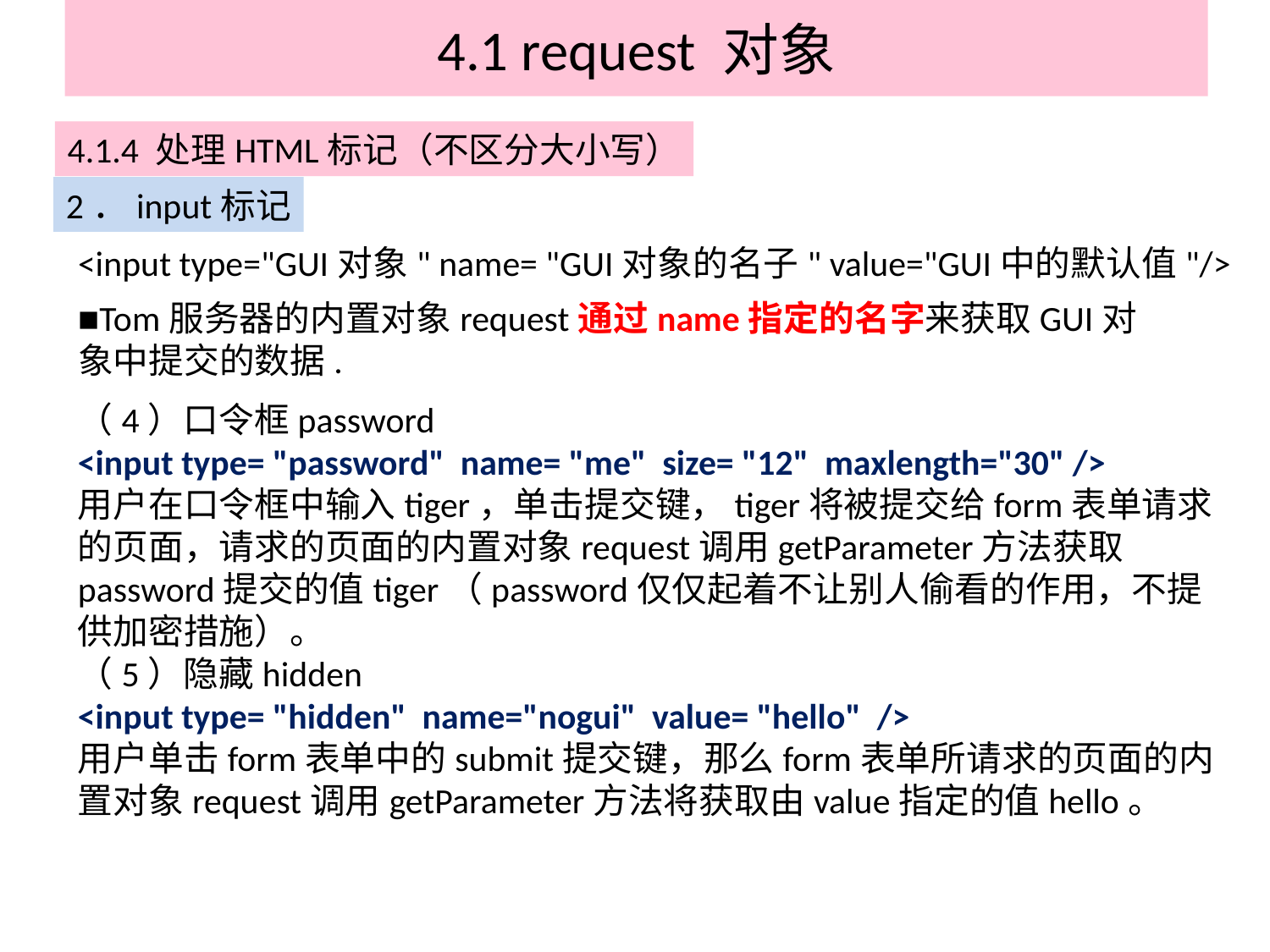

# 4.1 request 对象
4.1.4 处理HTML标记（不区分大小写）
2．input标记
<input type="GUI对象" name= "GUI对象的名子" value="GUI中的默认值"/>
■Tom服务器的内置对象request通过name指定的名字来获取GUI对象中提交的数据.
（4）口令框password
<input type= "password"  name= "me"  size= "12"  maxlength="30" />
用户在口令框中输入tiger，单击提交键，tiger将被提交给form表单请求的页面，请求的页面的内置对象request调用getParameter方法获取password提交的值tiger（password仅仅起着不让别人偷看的作用，不提供加密措施）。
（5）隐藏hidden
<input type= "hidden"  name="nogui"  value= "hello"  />
用户单击form表单中的submit提交键，那么form表单所请求的页面的内置对象request调用getParameter方法将获取由value指定的值hello。